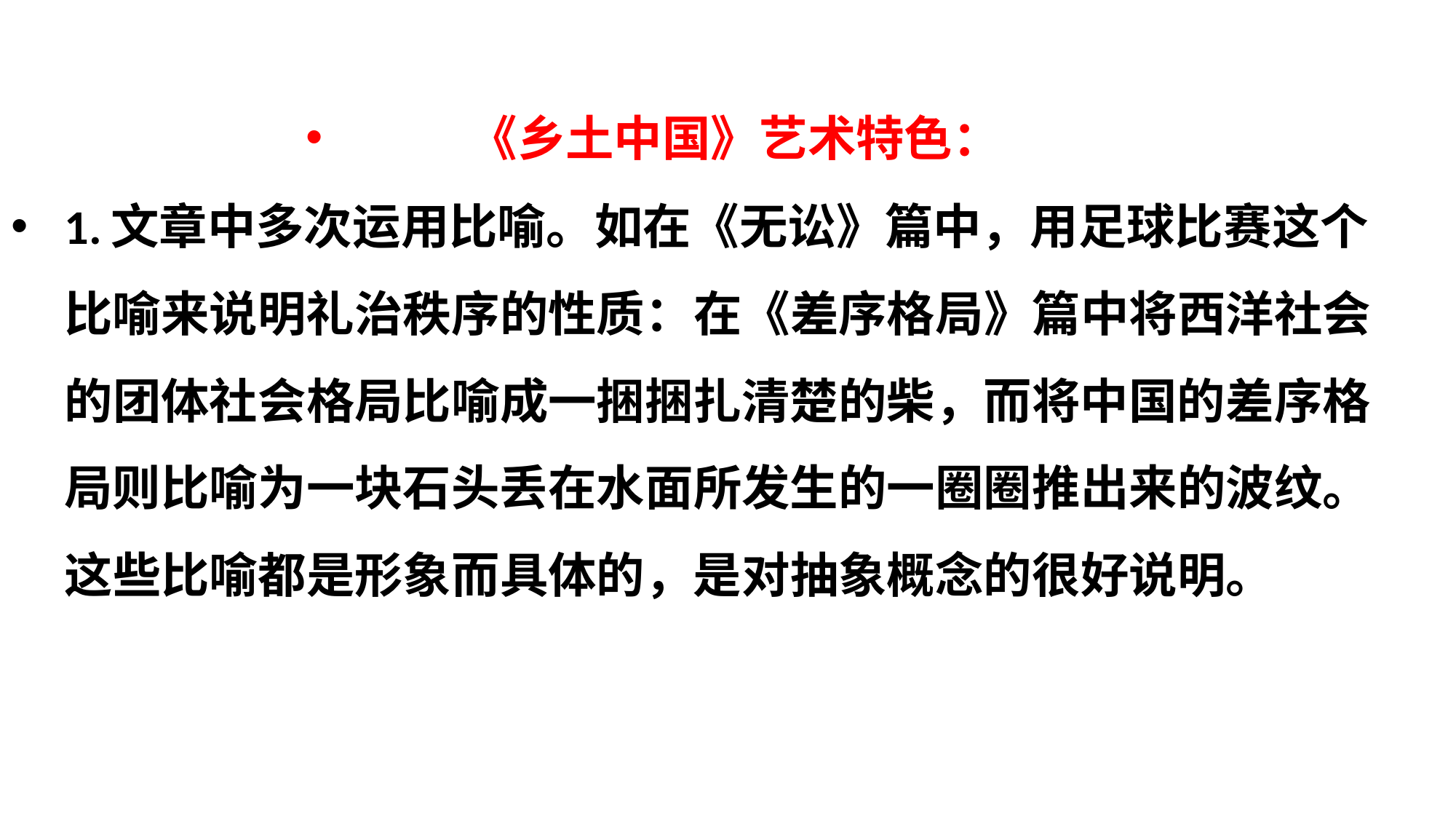

《乡土中国》艺术特色：
1.文章中多次运用比喻。如在《无讼》篇中，用足球比赛这个比喻来说明礼治秩序的性质：在《差序格局》篇中将西洋社会的团体社会格局比喻成一捆捆扎清楚的柴，而将中国的差序格局则比喻为一块石头丢在水面所发生的一圈圈推出来的波纹。这些比喻都是形象而具体的，是对抽象概念的很好说明。